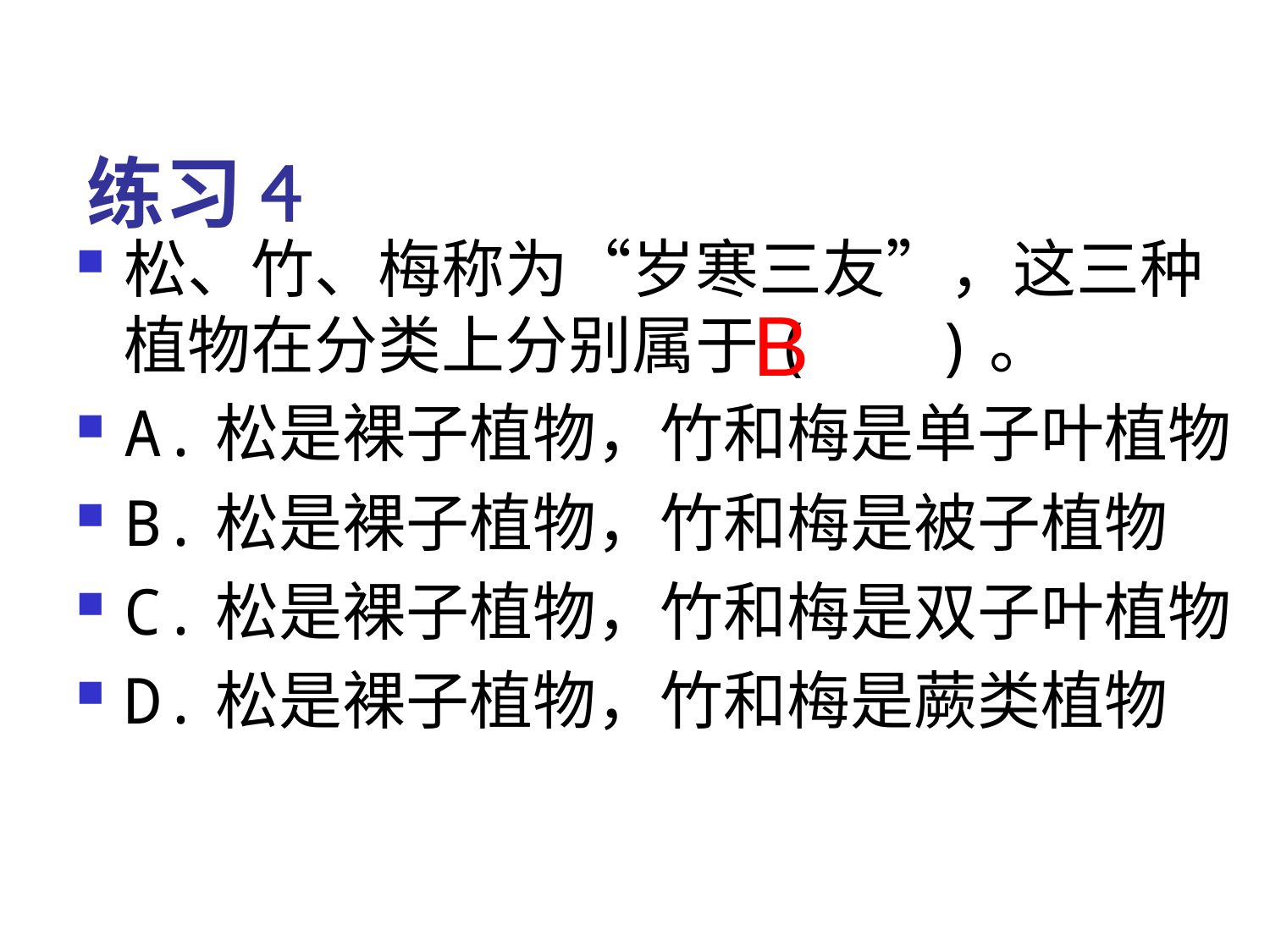

# 练习4
松、竹、梅称为“岁寒三友”，这三种植物在分类上分别属于( 　 )。
A.松是裸子植物，竹和梅是单子叶植物
B.松是裸子植物，竹和梅是被子植物
C.松是裸子植物，竹和梅是双子叶植物
D.松是裸子植物，竹和梅是蕨类植物

B